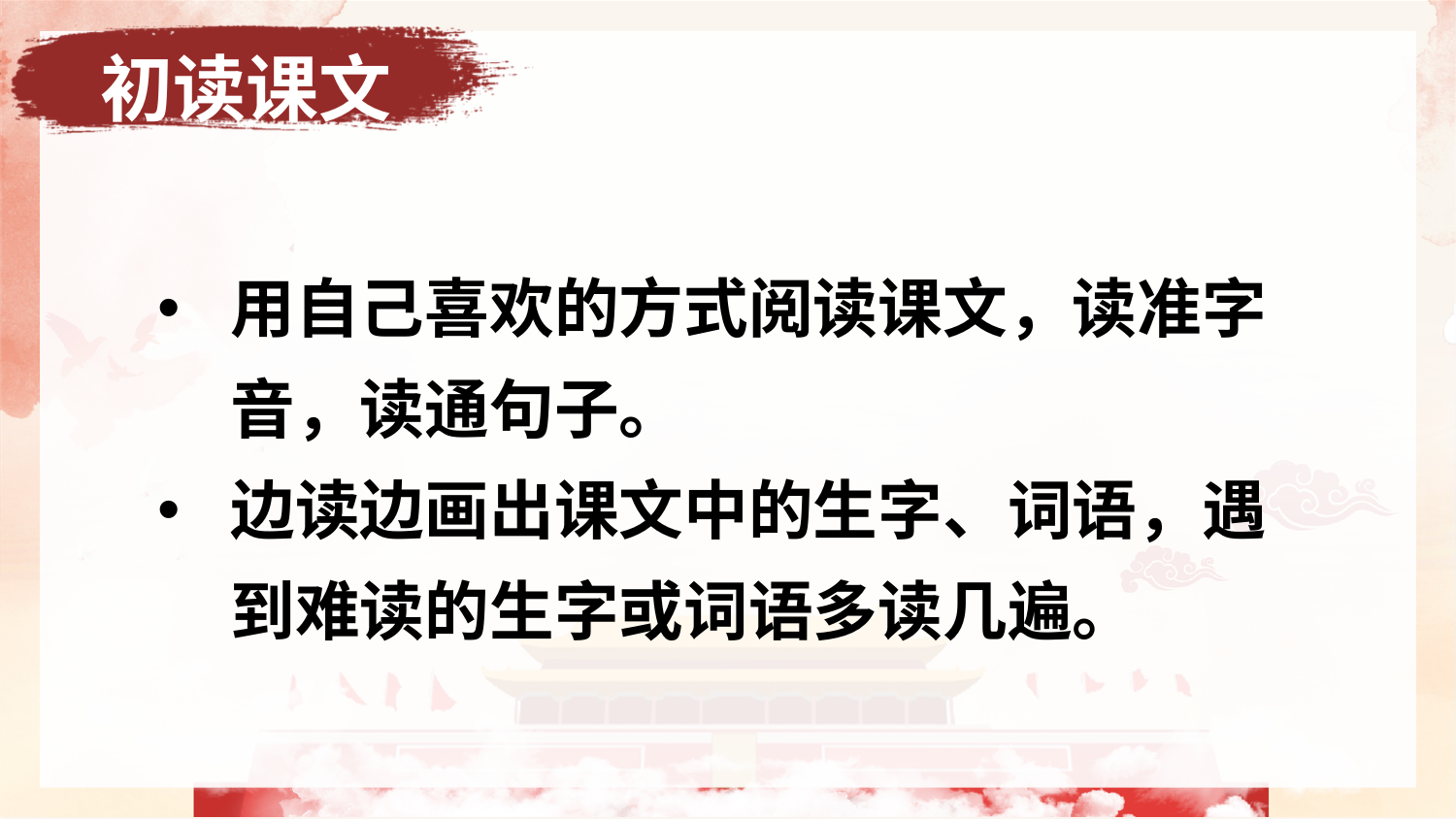

初读课文
用自己喜欢的方式阅读课文，读准字音，读通句子。
边读边画出课文中的生字、词语，遇到难读的生字或词语多读几遍。